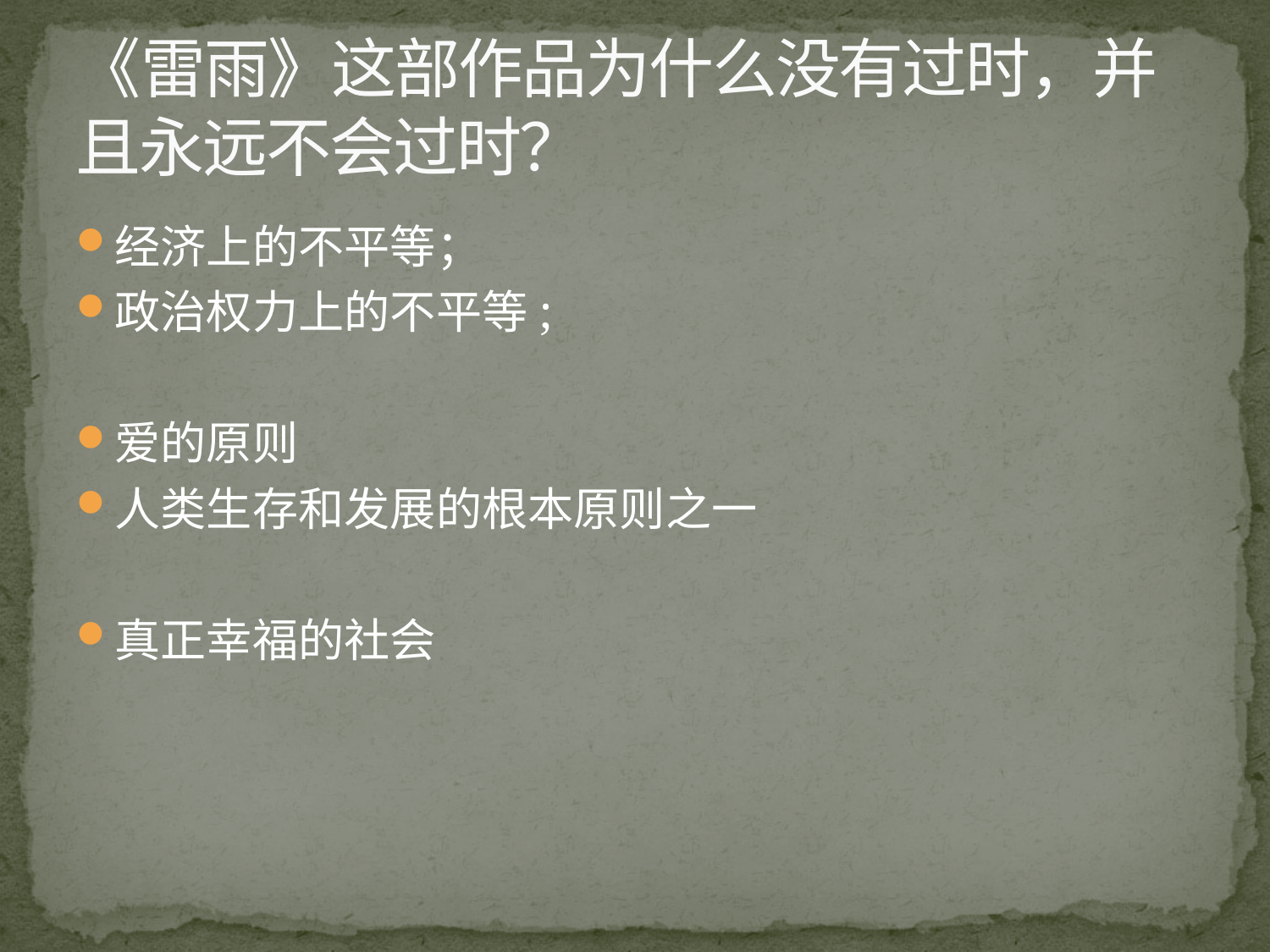

# 《雷雨》这部作品为什么没有过时，并且永远不会过时？
经济上的不平等；
政治权力上的不平等;

爱的原则
人类生存和发展的根本原则之一

真正幸福的社会